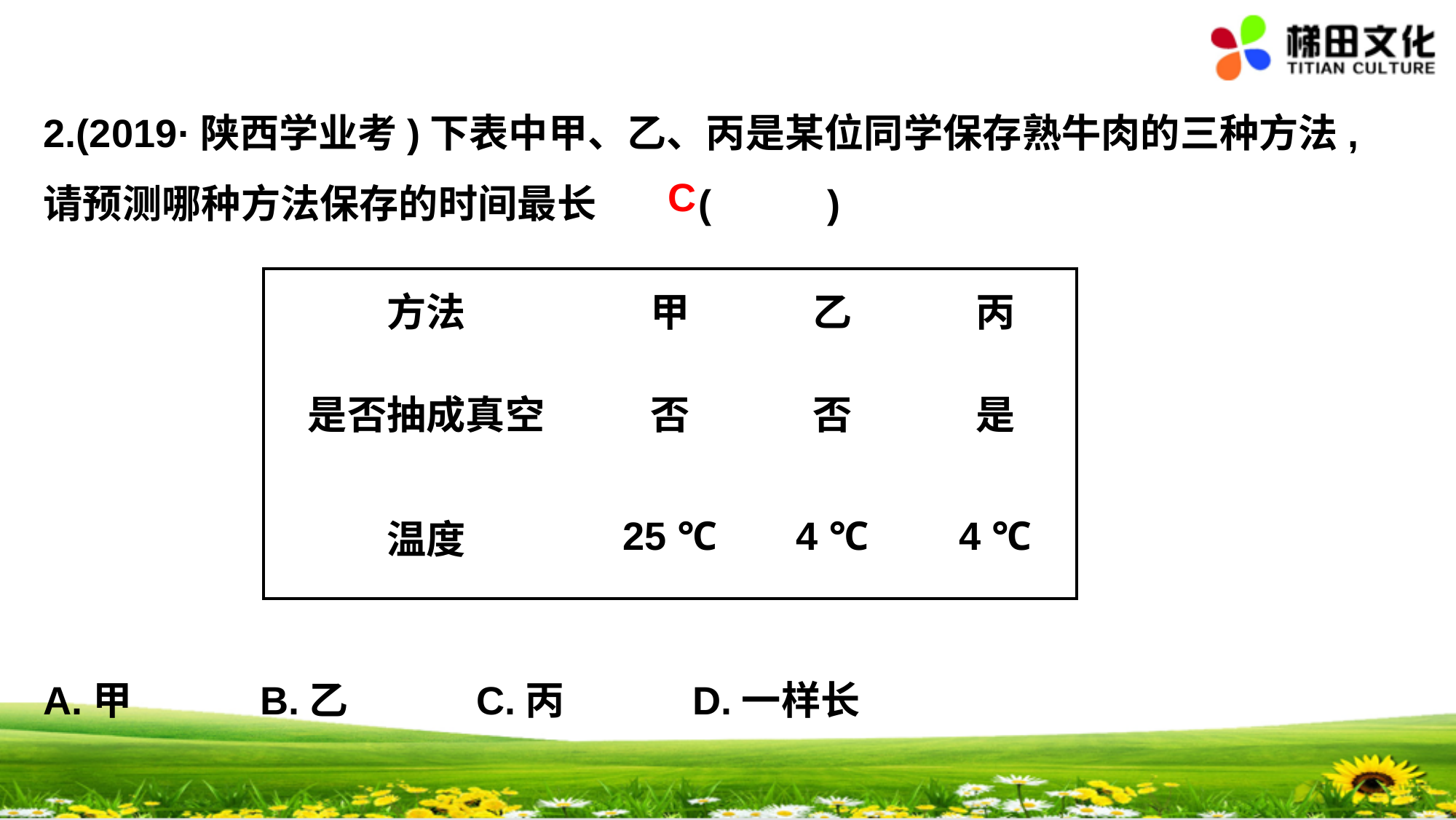

2.(2019·陕西学业考)下表中甲、乙、丙是某位同学保存熟牛肉的三种方法,
请预测哪种方法保存的时间最长	(　  　)

A.甲　　　B.乙　　　C.丙　　　D.一样长
C
| 方法 | 甲 | 乙 | 丙 |
| --- | --- | --- | --- |
| 是否抽成真空 | 否 | 否 | 是 |
| 温度 | 25 ℃ | 4 ℃ | 4 ℃ |